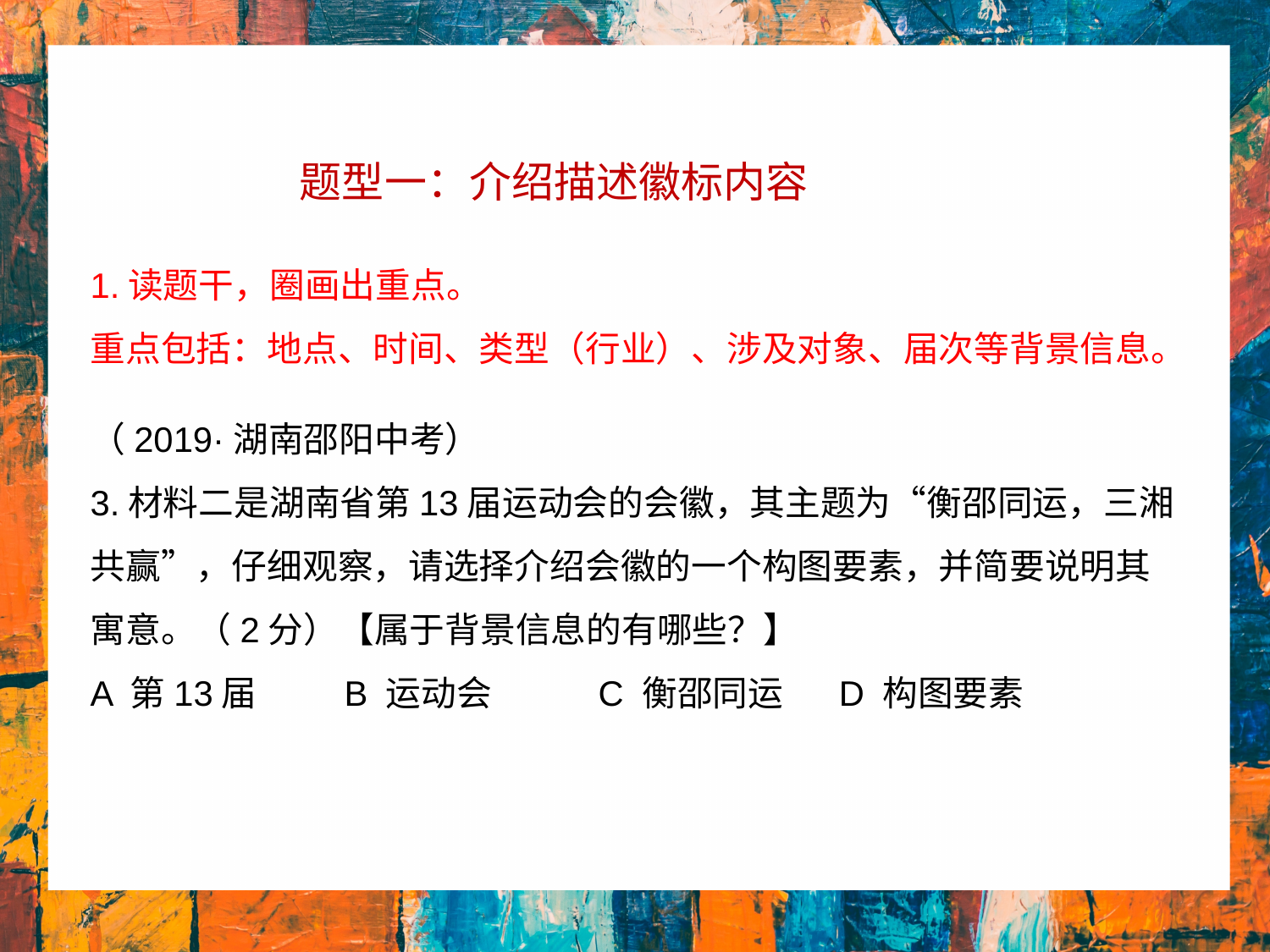

题型一：介绍描述徽标内容

1.读题干，圈画出重点。
重点包括：地点、时间、类型（行业）、涉及对象、届次等背景信息。
（2019·湖南邵阳中考）
3.材料二是湖南省第13届运动会的会徽，其主题为“衡邵同运，三湘共赢”，仔细观察，请选择介绍会徽的一个构图要素，并简要说明其寓意。（2分）【属于背景信息的有哪些？】
A 第13届	B 运动会	C 衡邵同运      D 构图要素